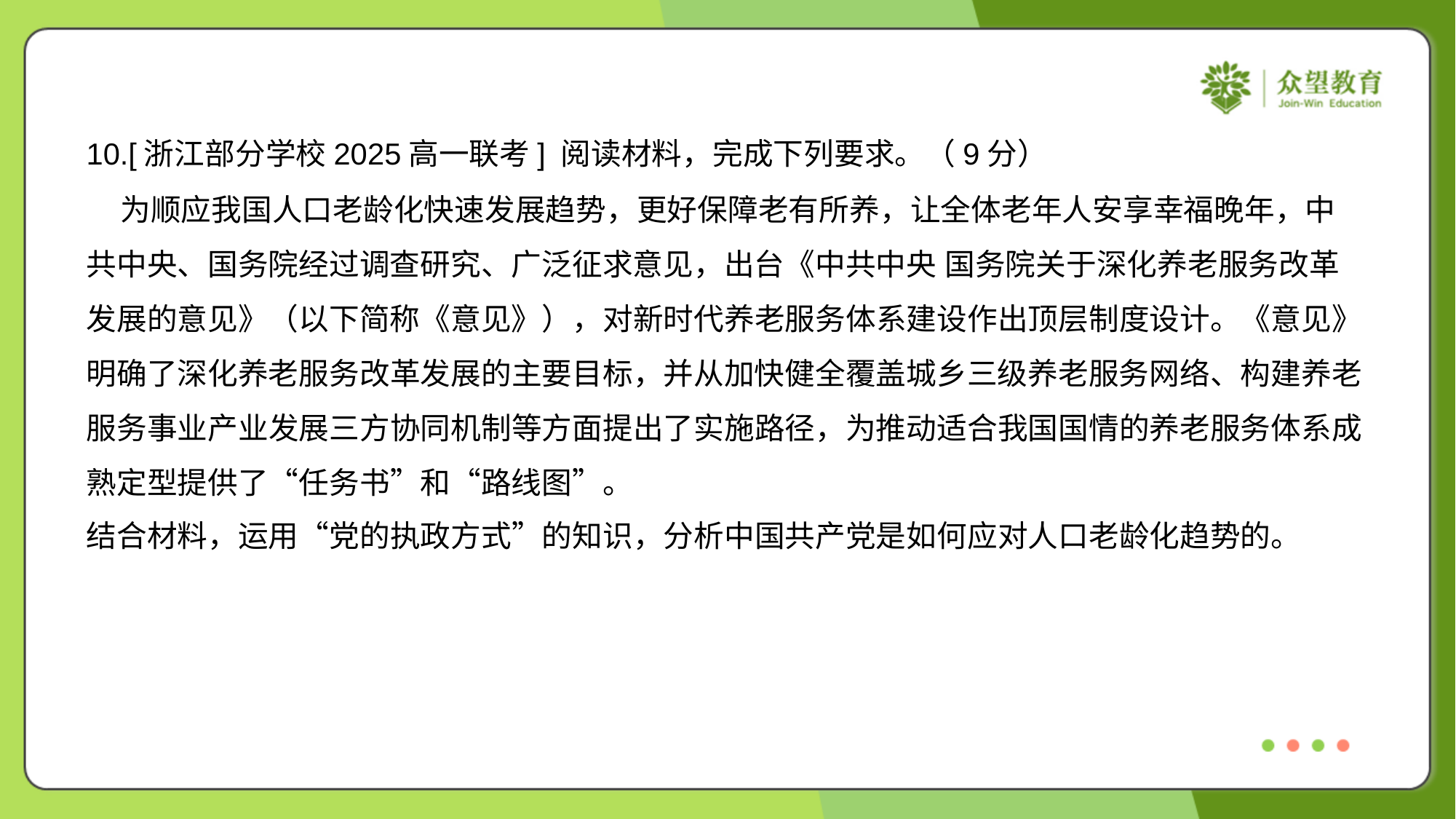

10.[浙江部分学校2025高一联考] 阅读材料，完成下列要求。（9分）
    为顺应我国人口老龄化快速发展趋势，更好保障老有所养，让全体老年人安享幸福晚年，中
共中央、国务院经过调查研究、广泛征求意见，出台《中共中央 国务院关于深化养老服务改革
发展的意见》（以下简称《意见》），对新时代养老服务体系建设作出顶层制度设计。《意见》
明确了深化养老服务改革发展的主要目标，并从加快健全覆盖城乡三级养老服务网络、构建养老
服务事业产业发展三方协同机制等方面提出了实施路径，为推动适合我国国情的养老服务体系成
熟定型提供了“任务书”和“路线图”。
结合材料，运用“党的执政方式”的知识，分析中国共产党是如何应对人口老龄化趋势的。